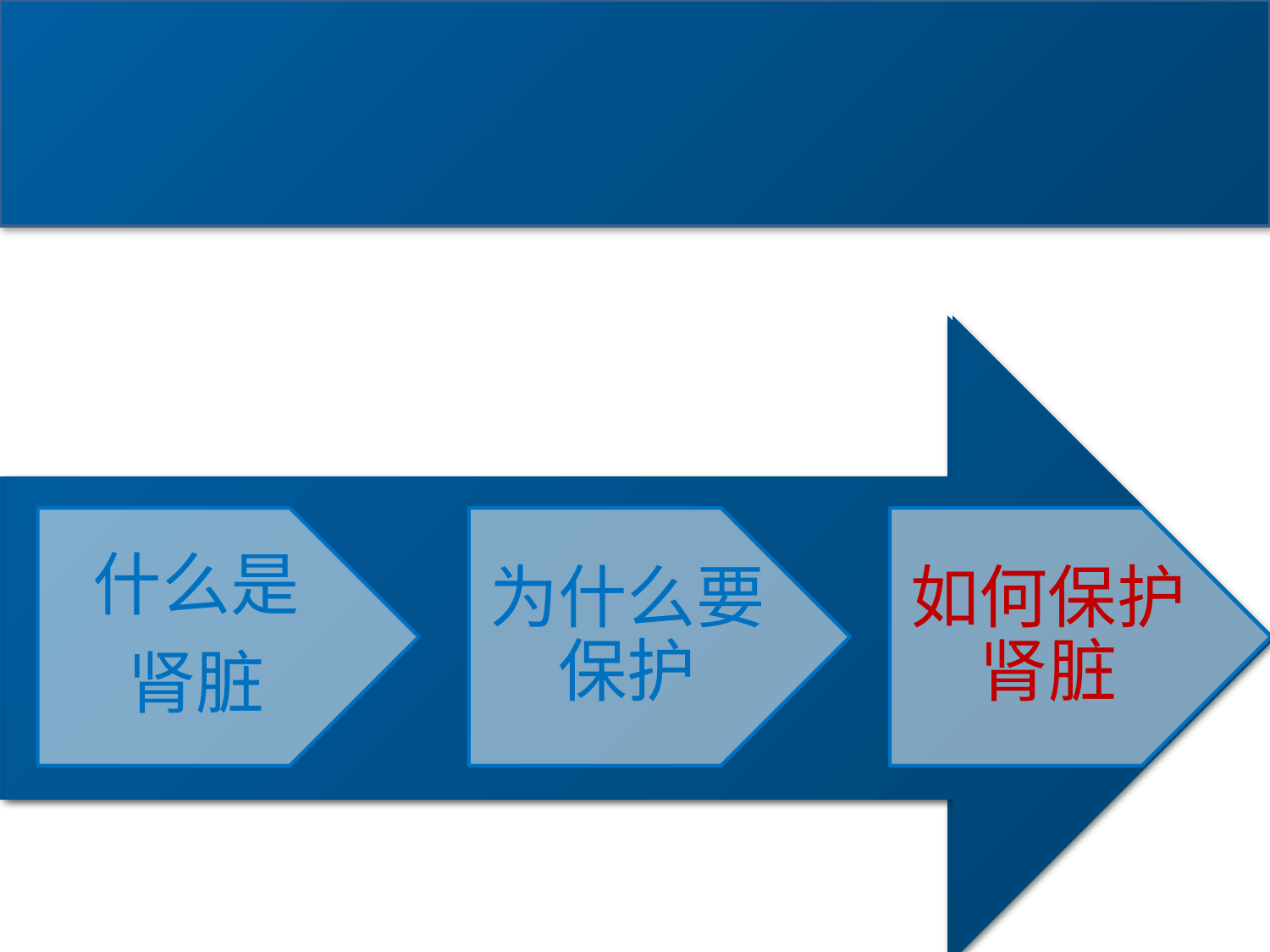

什么是
肾脏
为什么要保护
如何保护肾脏

为什么要保护
如何保护肾脏
什么是
肾脏